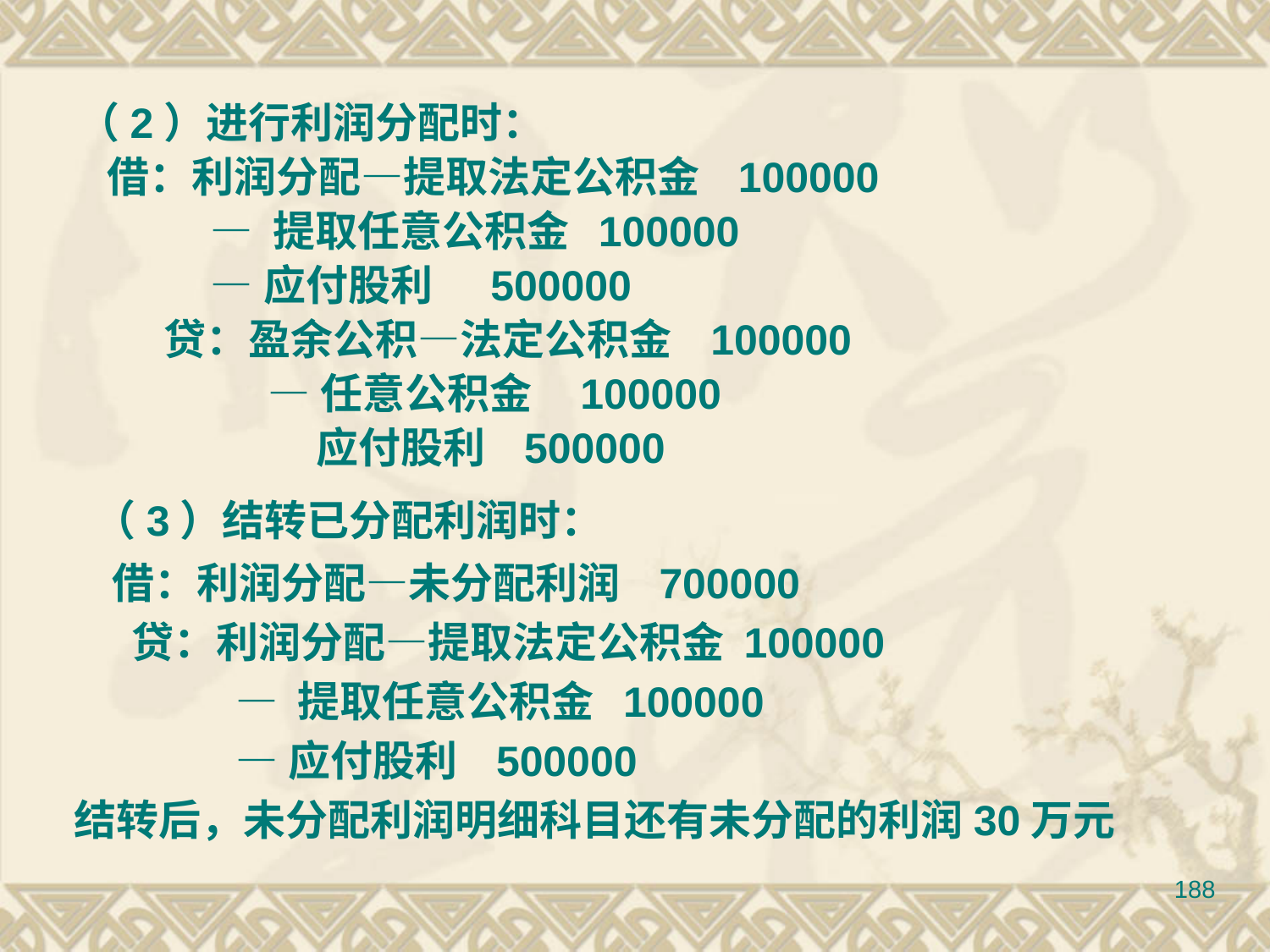

（3）结转已分配利润时：
     借：利润分配—未分配利润   700000
       贷：利润分配—提取法定公积金 100000
                   — 提取任意公积金  100000
                   —应付股利   500000
 结转后，未分配利润明细科目还有未分配的利润30万元

（2）进行利润分配时：
  借：利润分配—提取法定公积金   100000
              — 提取任意公积金  100000
              —应付股利     500000
        贷：盈余公积—法定公积金   100000
                    —任意公积金    100000
                        应付股利   500000
188